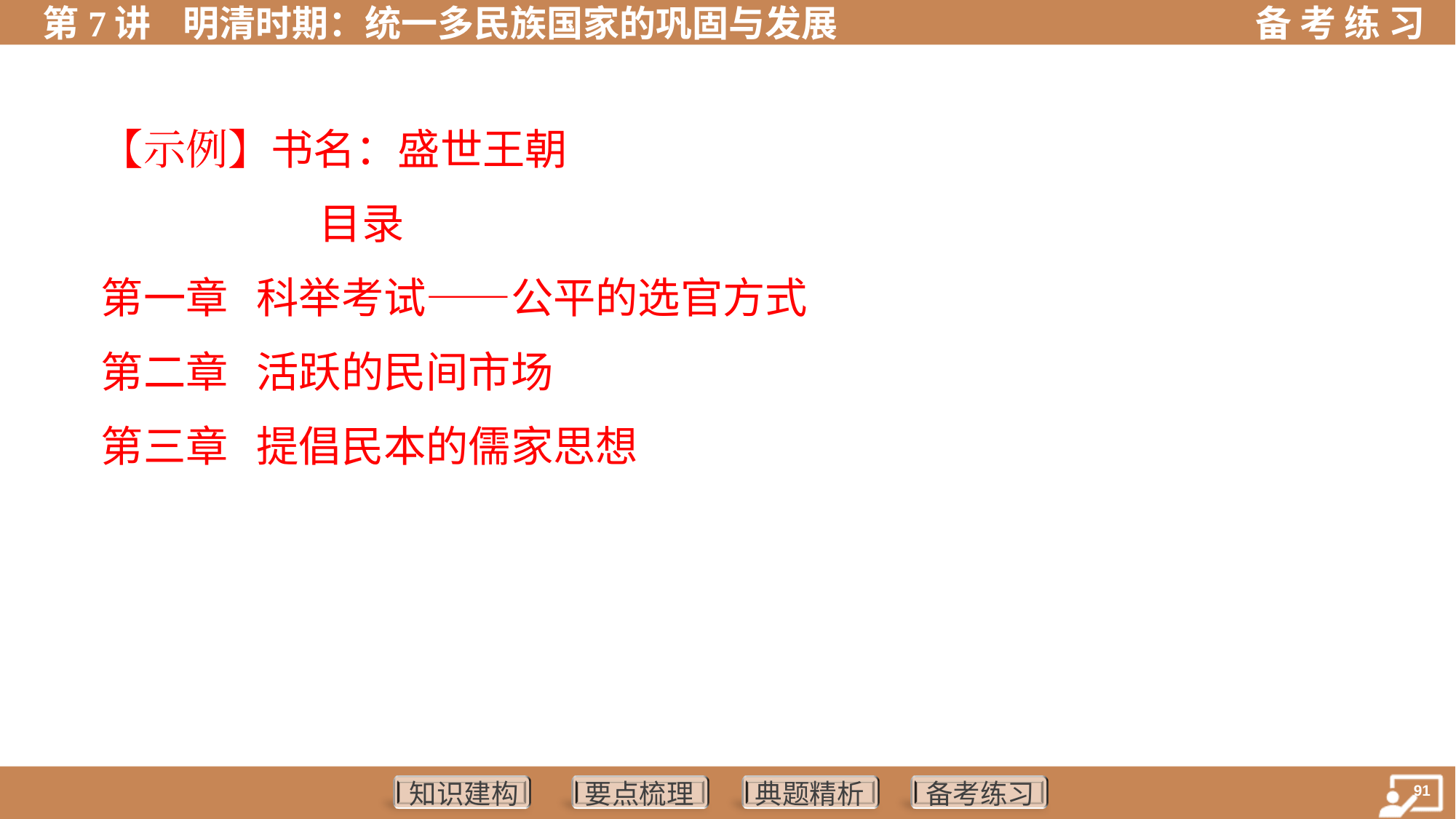

【示例】书名：盛世王朝
                      目录
第一章   科举考试——公平的选官方式
第二章   活跃的民间市场
第三章   提倡民本的儒家思想